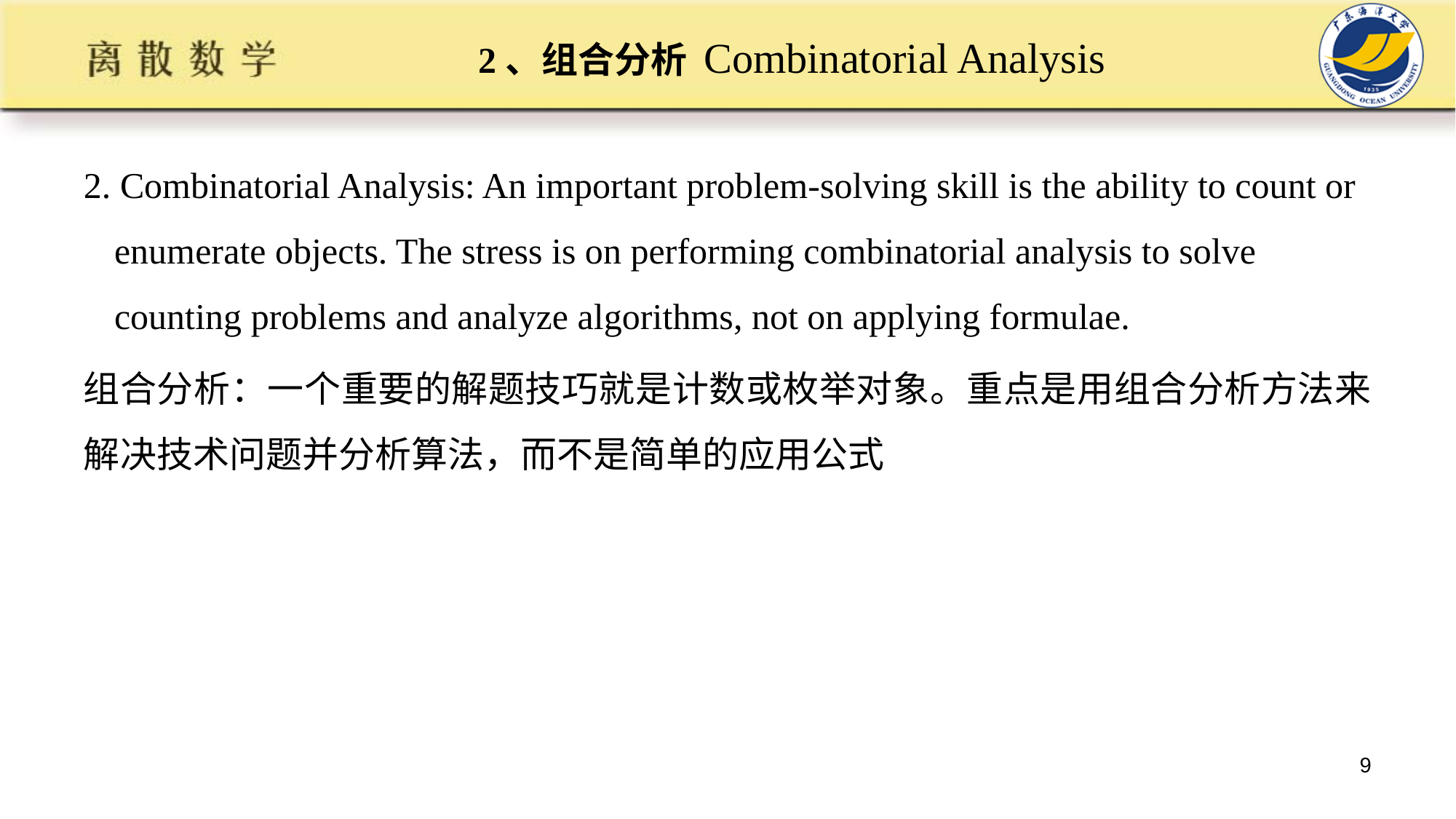

# 2、组合分析 Combinatorial Analysis
2. Combinatorial Analysis: An important problem-solving skill is the ability to count or enumerate objects. The stress is on performing combinatorial analysis to solve counting problems and analyze algorithms, not on applying formulae.
组合分析：一个重要的解题技巧就是计数或枚举对象。重点是用组合分析方法来解决技术问题并分析算法，而不是简单的应用公式
9